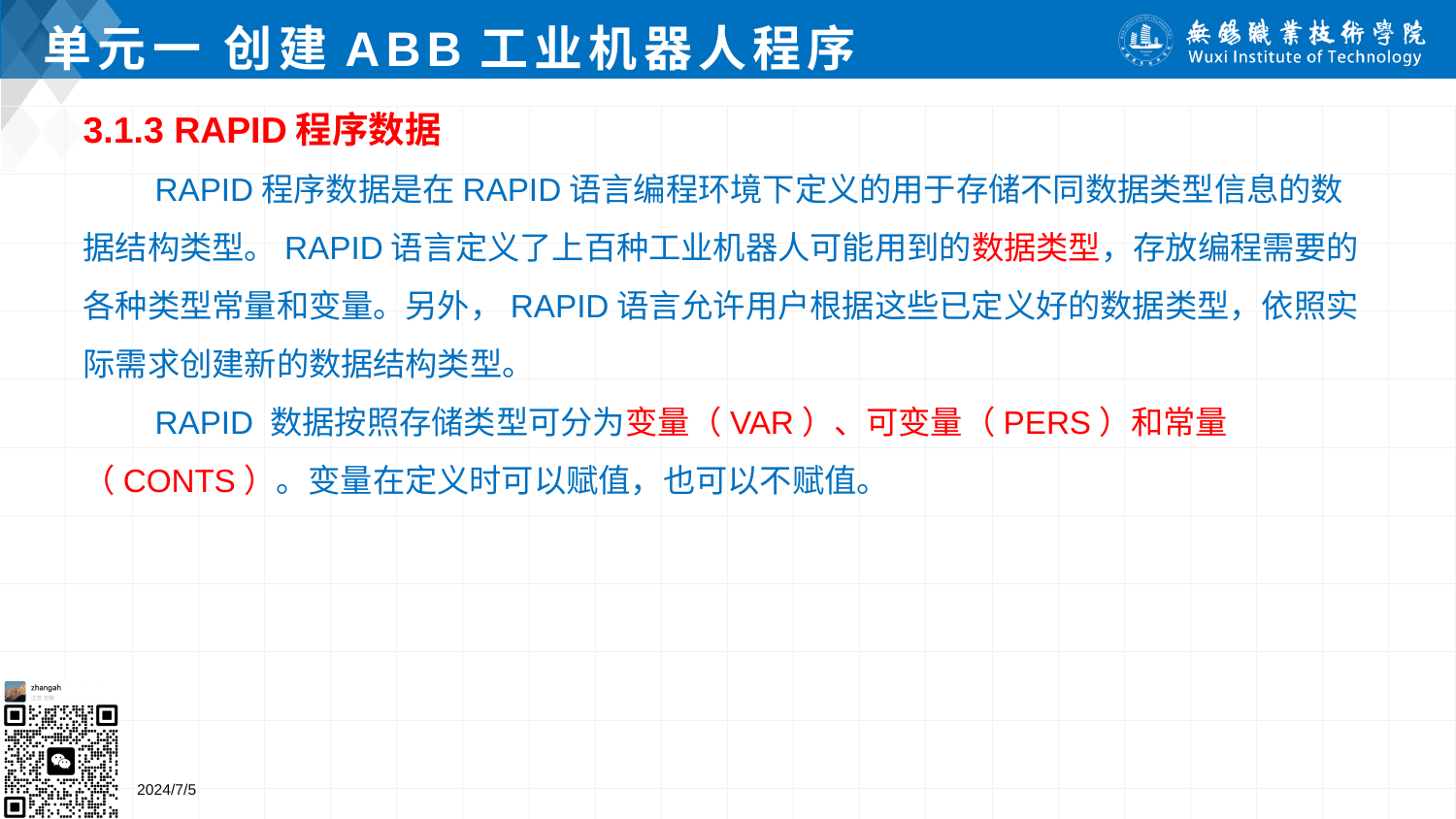

# 单元一 创建ABB工业机器人程序
3.1.3 RAPID程序数据
        RAPID程序数据是在RAPID语言编程环境下定义的用于存储不同数据类型信息的数据结构类型。RAPID语言定义了上百种工业机器人可能用到的数据类型，存放编程需要的各种类型常量和变量。另外，RAPID语言允许用户根据这些已定义好的数据类型，依照实际需求创建新的数据结构类型。
        RAPID 数据按照存储类型可分为变量（VAR）、可变量（PERS）和常量（CONTS）。变量在定义时可以赋值，也可以不赋值。
2024/7/5